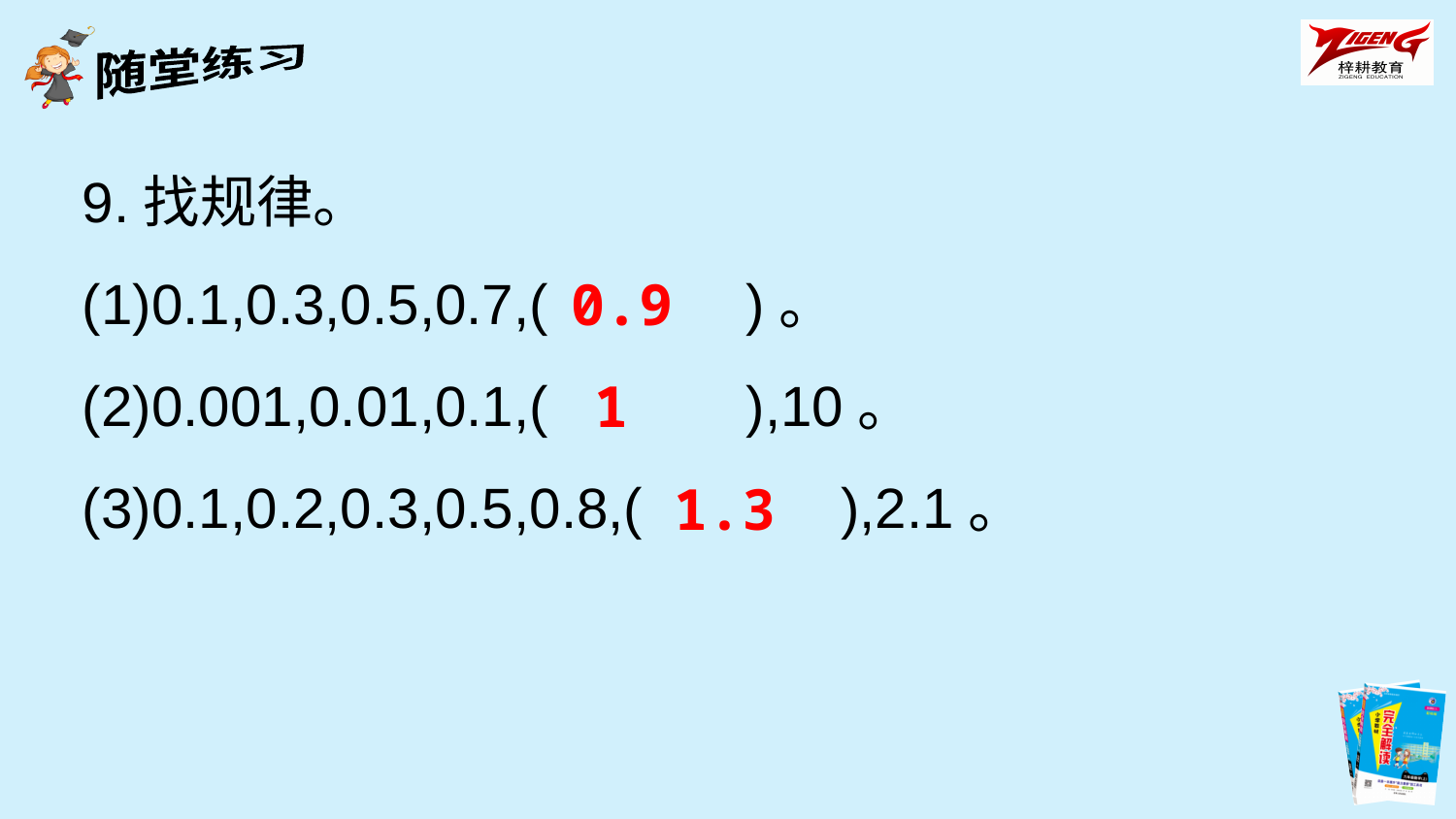

9.找规律。
(1)0.1,0.3,0.5,0.7,(　　　)。
(2)0.001,0.01,0.1,(　　　),10。
(3)0.1,0.2,0.3,0.5,0.8,(　　　),2.1。
0.9
1
1.3